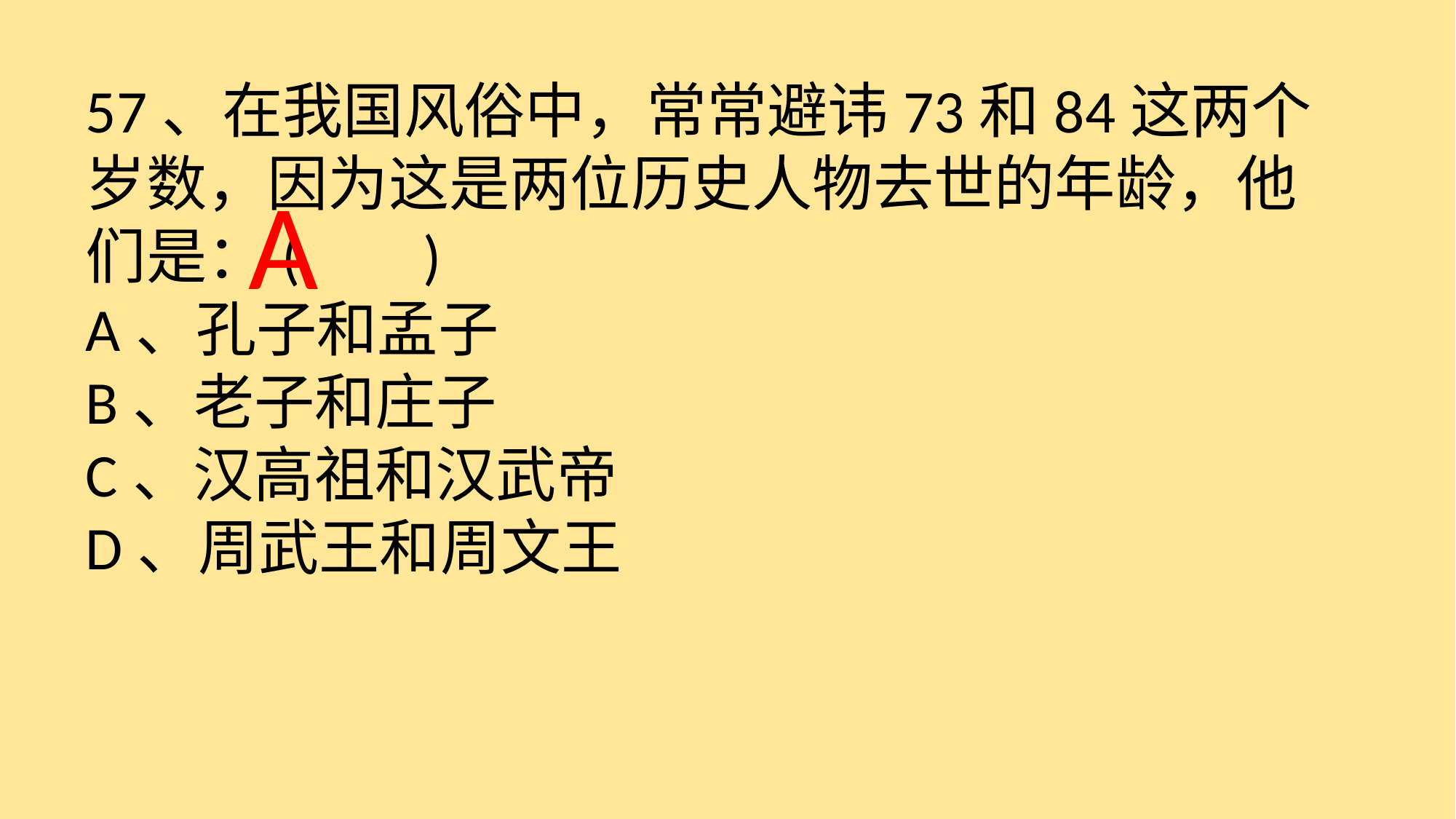

57、在我国风俗中，常常避讳73和84这两个岁数，因为这是两位历史人物去世的年龄，他们是：(         )
A、孔子和孟子
B、老子和庄子
C、汉高祖和汉武帝
D、周武王和周文王
  A